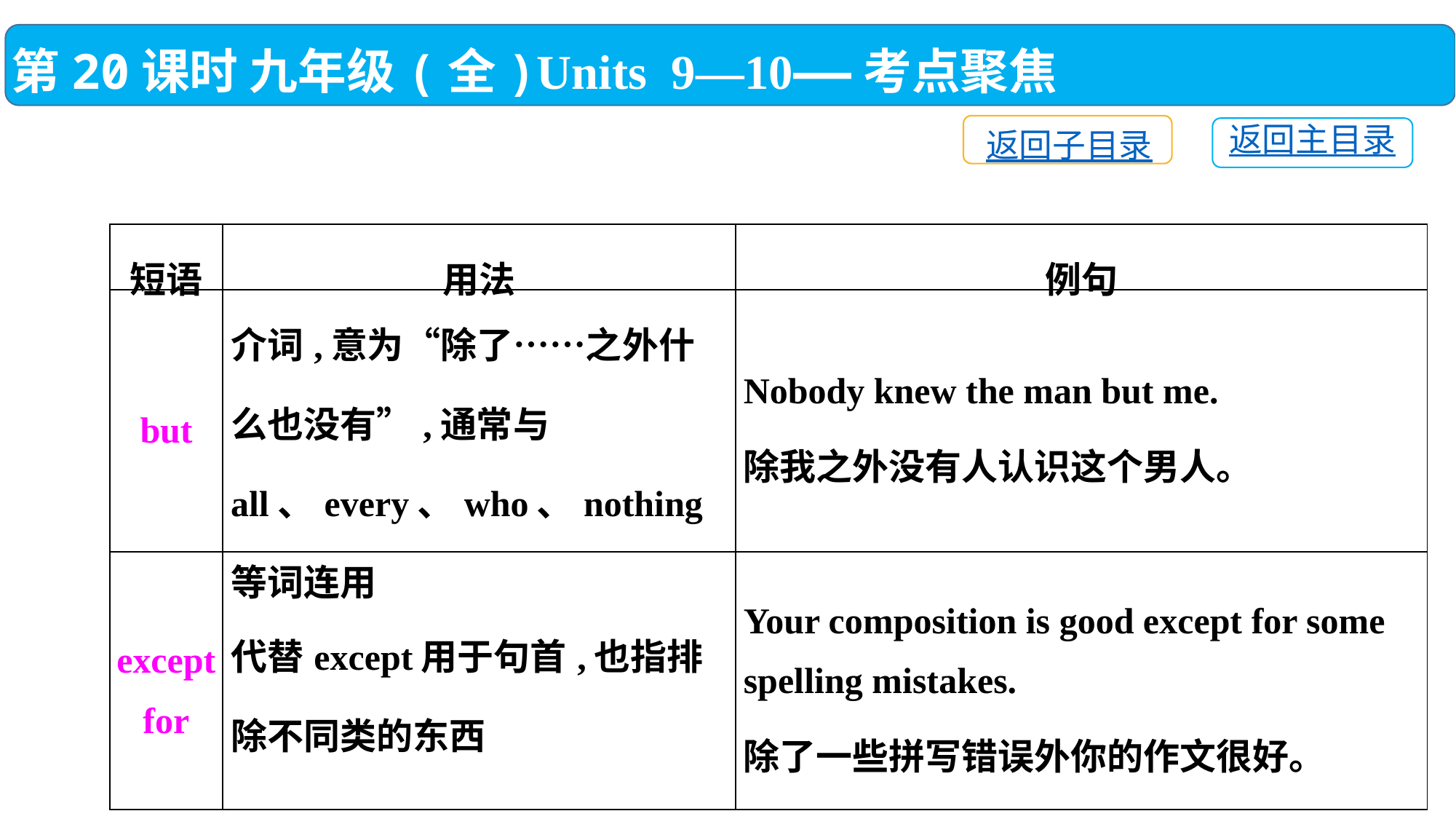

第20课时 九年级(全)Units  9—10——考点聚焦

返回子目录
返回主目录

| 短语 | 用法 | 例句 |
| --- | --- | --- |
| but | 介词,意为“除了……之外什么也没有”,通常与all、every、who、nothing等词连用 | Nobody knew the man but me. 除我之外没有人认识这个男人。 |
| except for | 代替except用于句首,也指排除不同类的东西 | Your composition is good except for some spelling mistakes. 除了一些拼写错误外你的作文很好。 |